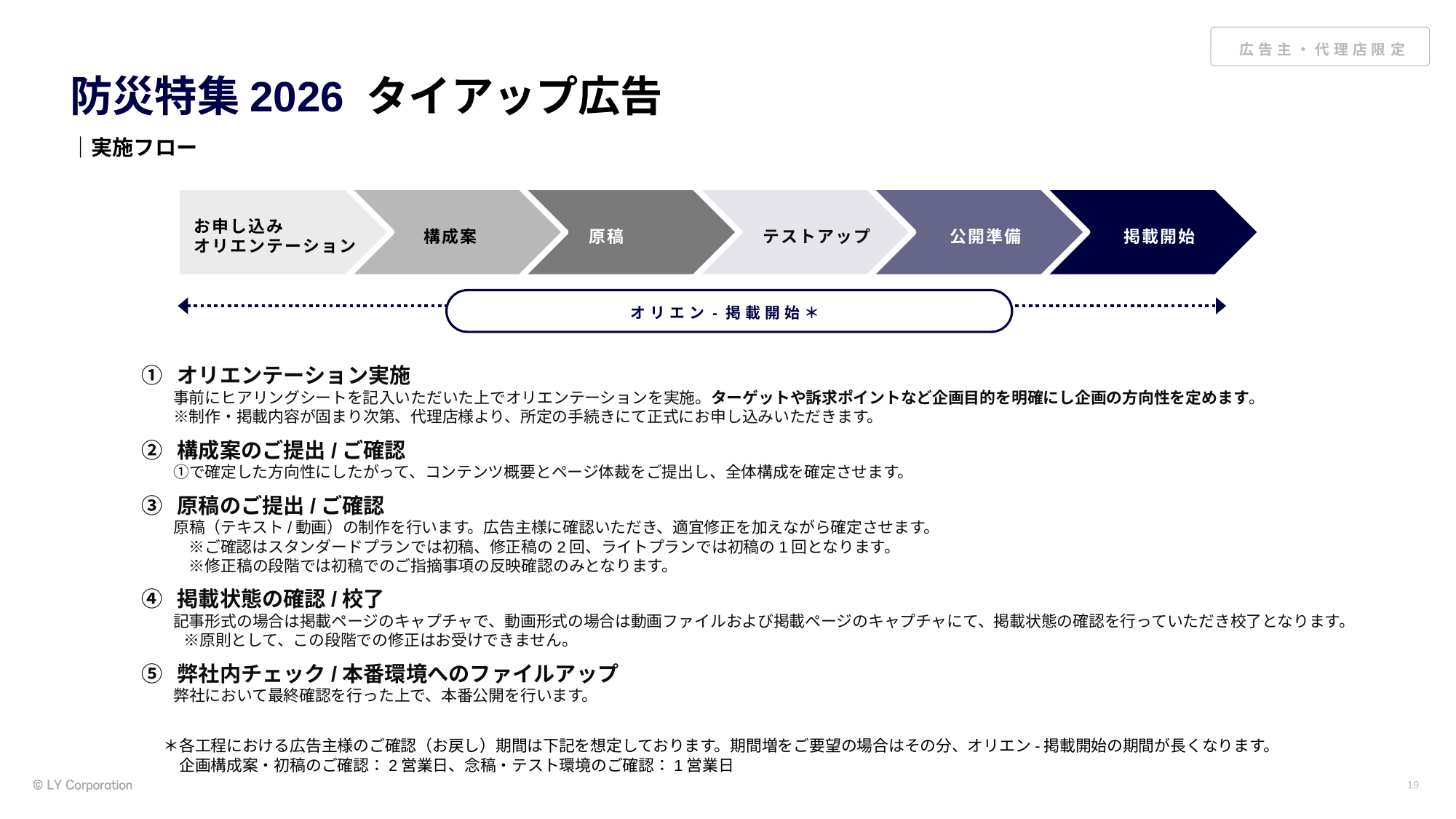

# 防災特集2026 タイアップ広告
｜実施フロー
お申し込み
オリエンテーション
構成案
原稿
テストアップ
公開準備
掲載開始
オリエン-掲載開始＊
①　オリエンテーション実施
　　事前にヒアリングシートを記入いただいた上でオリエンテーションを実施。ターゲットや訴求ポイントなど企画目的を明確にし企画の方向性を定めます。
　　※制作・掲載内容が固まり次第、代理店様より、所定の手続きにて正式にお申し込みいただきます。

②　構成案のご提出/ご確認
　　①で確定した方向性にしたがって、コンテンツ概要とページ体裁をご提出し、全体構成を確定させます。

③　原稿のご提出/ご確認
　　原稿（テキスト/動画）の制作を行います。広告主様に確認いただき、適宜修正を加えながら確定させます。
　　　※ご確認はスタンダードプランでは初稿、修正稿の2回、ライトプランでは初稿の1回となります。
　　　※修正稿の段階では初稿でのご指摘事項の反映確認のみとなります。

④　掲載状態の確認/校了
　　記事形式の場合は掲載ページのキャプチャで、動画形式の場合は動画ファイルおよび掲載ページのキャプチャにて、掲載状態の確認を行っていただき校了となります。
　　   ※原則として、この段階での修正はお受けできません。

⑤　弊社内チェック/本番環境へのファイルアップ
　　弊社において最終確認を行った上で、本番公開を行います。
＊各工程における広告主様のご確認（お戻し）期間は下記を想定しております。期間増をご要望の場合はその分、オリエン-掲載開始の期間が長くなります。
　企画構成案・初稿のご確認：2営業日、念稿・テスト環境のご確認：1営業日